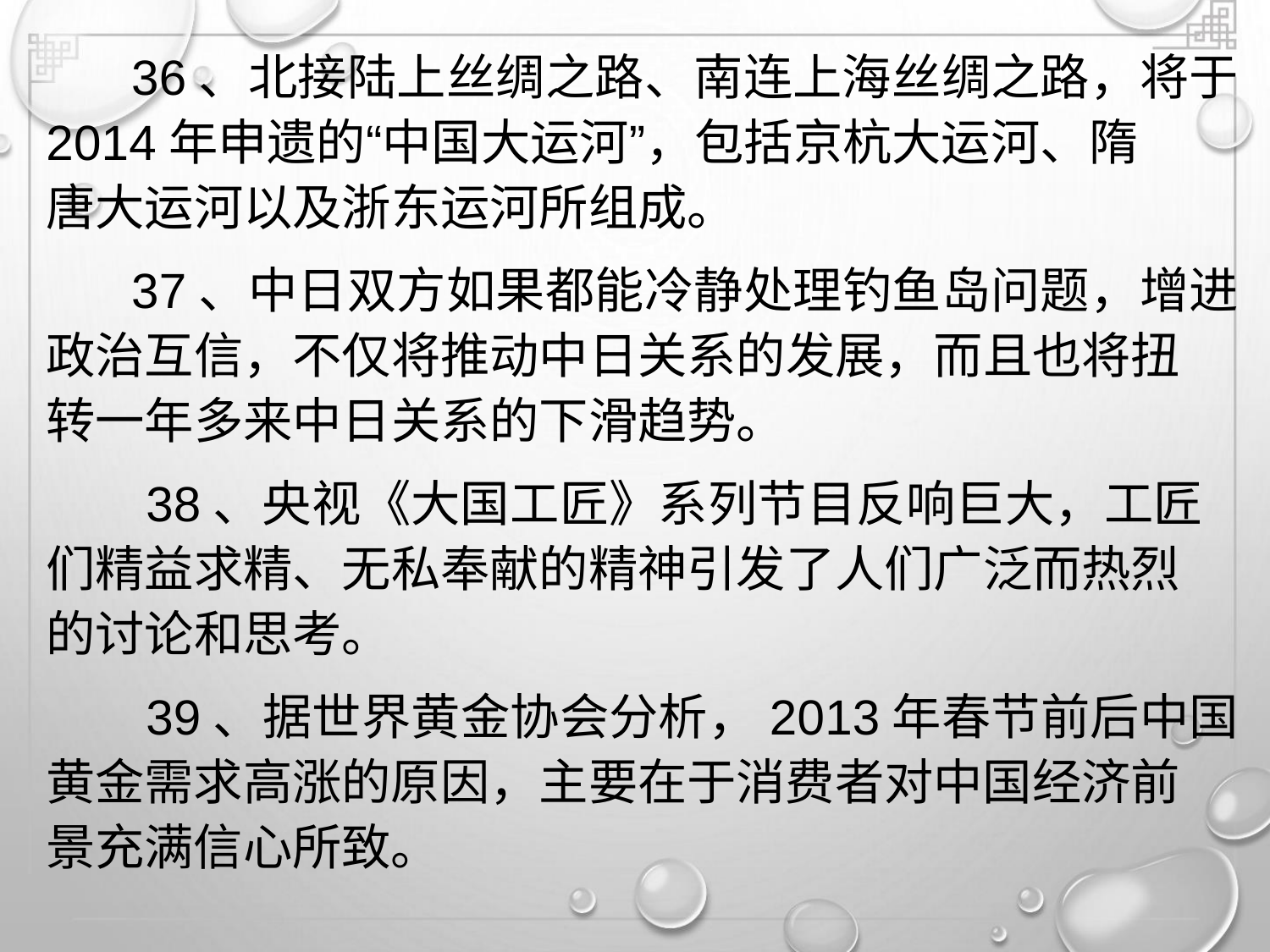

36、北接陆上丝绸之路、南连上海丝绸之路，将于
2014年申遗的“中国大运河”，包括京杭大运河、隋
唐大运河以及浙东运河所组成。
37、中日双方如果都能冷静处理钓鱼岛问题，增进
政治互信，不仅将推动中日关系的发展，而且也将扭
转一年多来中日关系的下滑趋势。
38、央视《大国工匠》系列节目反响巨大，工匠
们精益求精、无私奉献的精神引发了人们广泛而热烈
的讨论和思考。
39、据世界黄金协会分析，2013年春节前后中国
黄金需求高涨的原因，主要在于消费者对中国经济前
景充满信心所致。